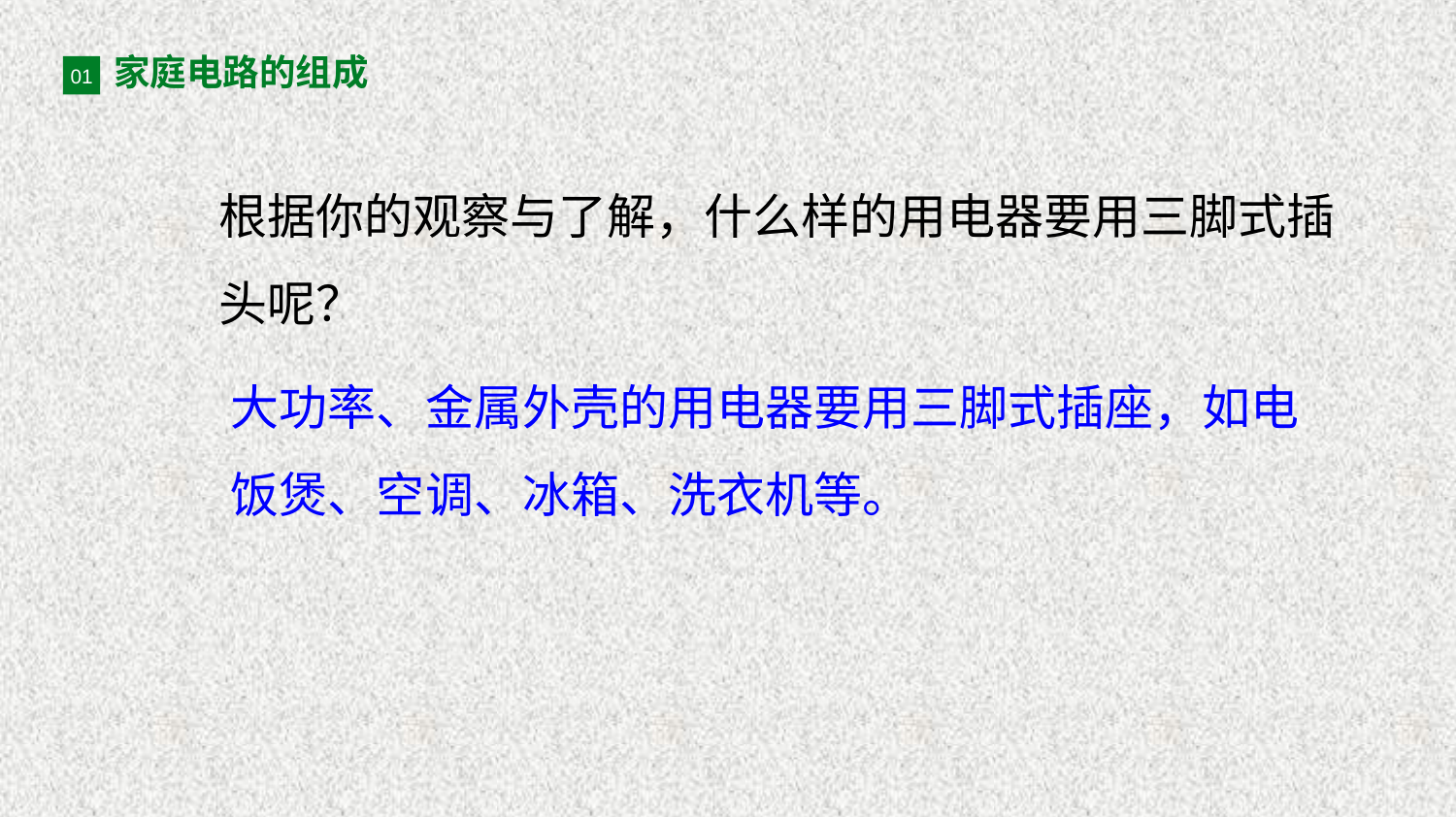

家庭电路的组成
01
根据你的观察与了解，什么样的用电器要用三脚式插头呢？
大功率、金属外壳的用电器要用三脚式插座，如电饭煲、空调、冰箱、洗衣机等。